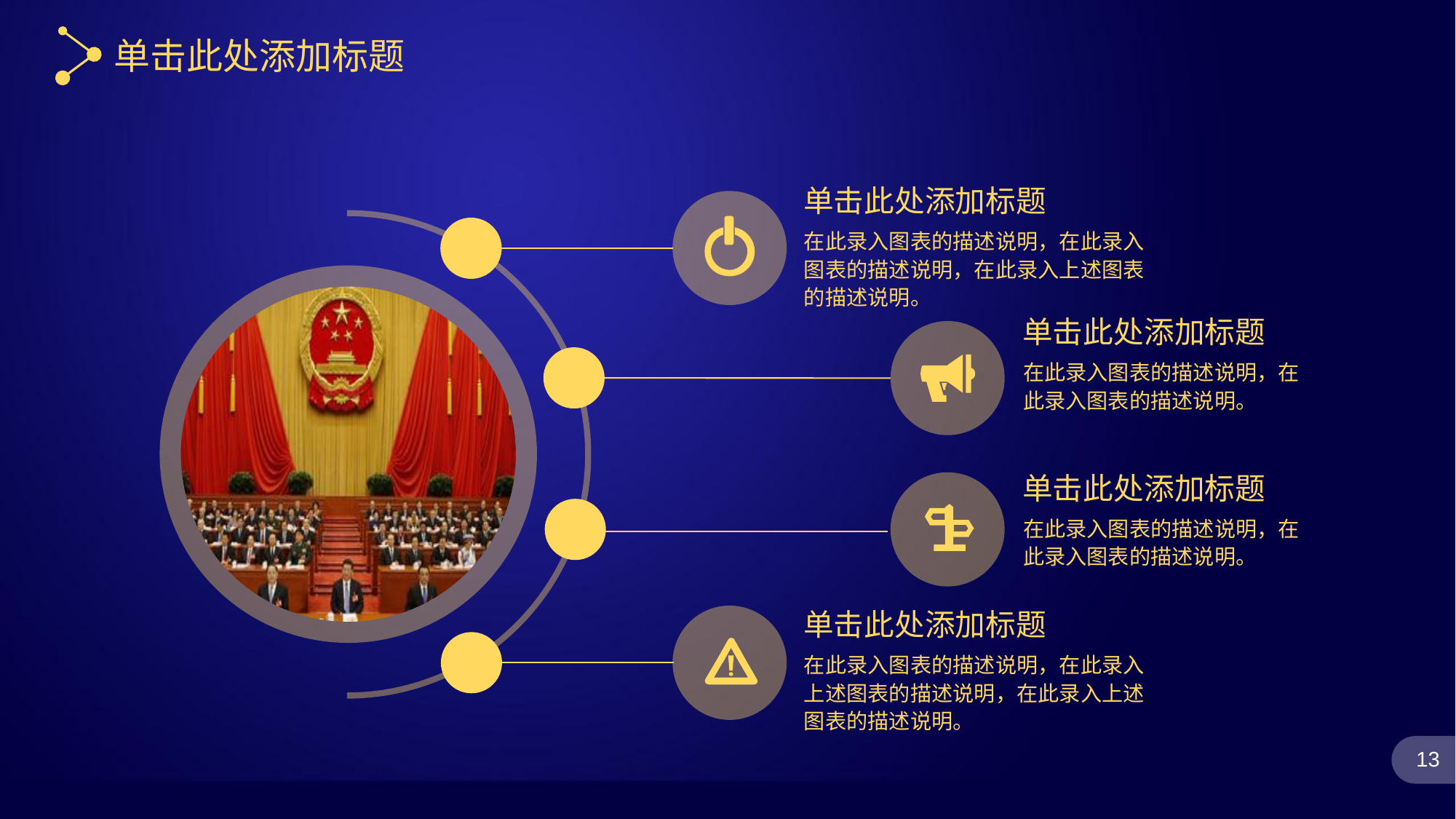

单击此处添加标题

单击此处添加标题

在此录入图表的描述说明，在此录入图表的描述说明，在此录入上述图表的描述说明。

单击此处添加标题

在此录入图表的描述说明，在此录入图表的描述说明。
单击此处添加标题

在此录入图表的描述说明，在此录入图表的描述说明。
单击此处添加标题

在此录入图表的描述说明，在此录入上述图表的描述说明，在此录入上述图表的描述说明。

13